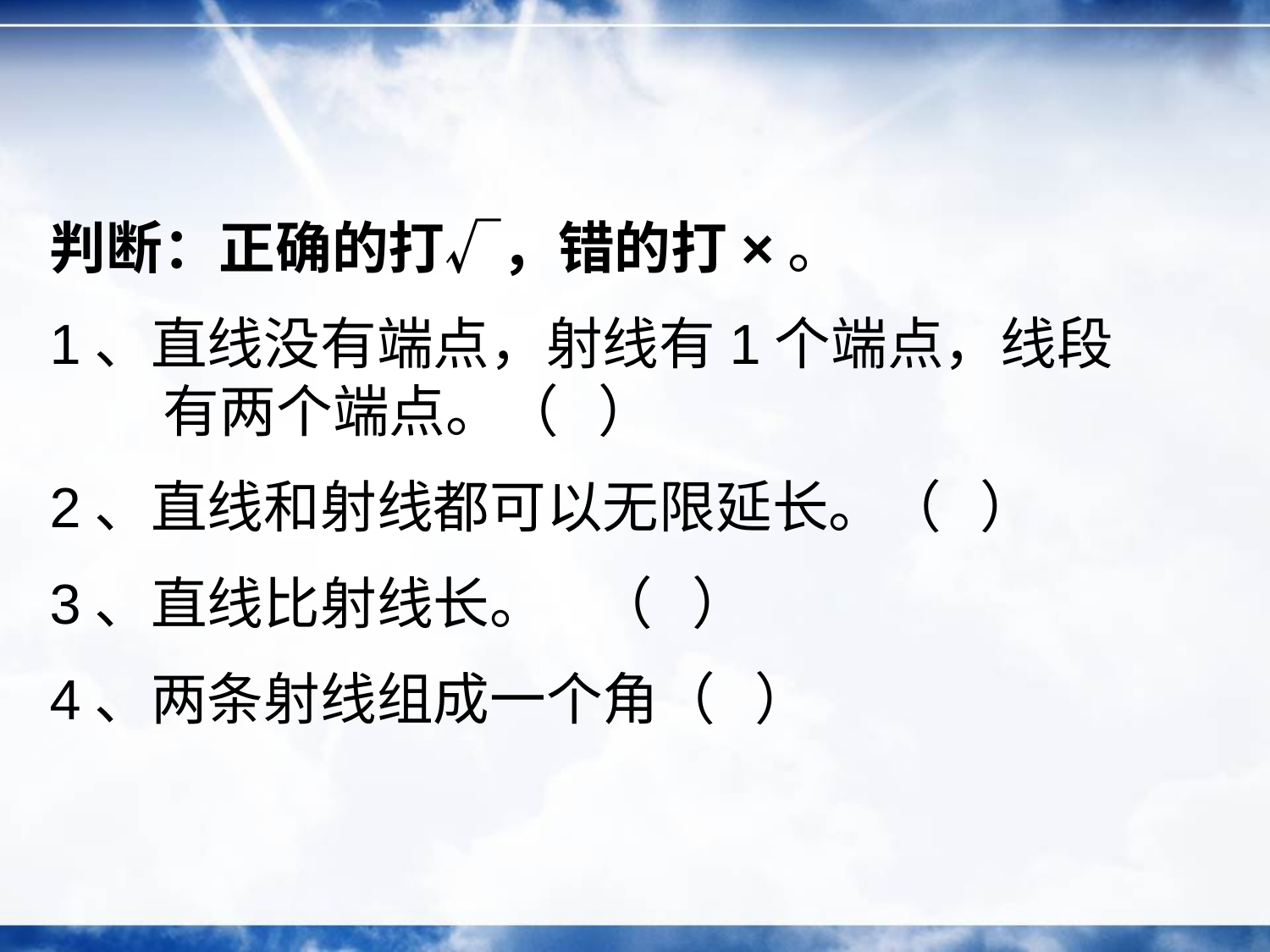

判断：正确的打√，错的打×。
1、直线没有端点，射线有1个端点，线段                有两个端点。（   ）
2、直线和射线都可以无限延长。（   ）
3、直线比射线长。    （   ）
4、两条射线组成一个角（   ）